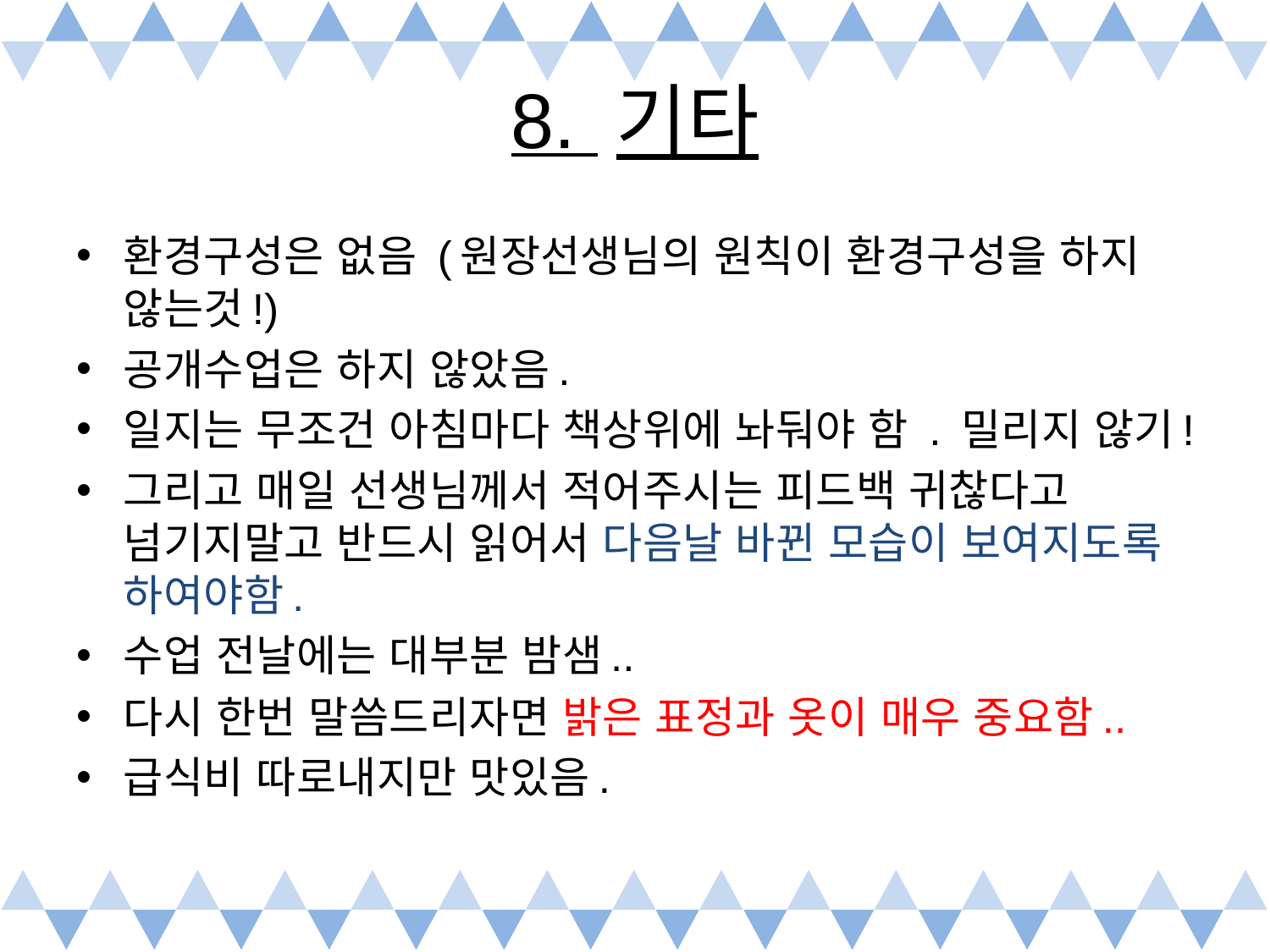

# 8. 기타
환경구성은 없음 (원장선생님의 원칙이 환경구성을 하지 않는것!)
공개수업은 하지 않았음.
일지는 무조건 아침마다 책상위에 놔둬야 함 . 밀리지 않기!
그리고 매일 선생님께서 적어주시는 피드백 귀찮다고 넘기지말고 반드시 읽어서 다음날 바뀐 모습이 보여지도록 하여야함.
수업 전날에는 대부분 밤샘..
다시 한번 말씀드리자면 밝은 표정과 옷이 매우 중요함..
급식비 따로내지만 맛있음.